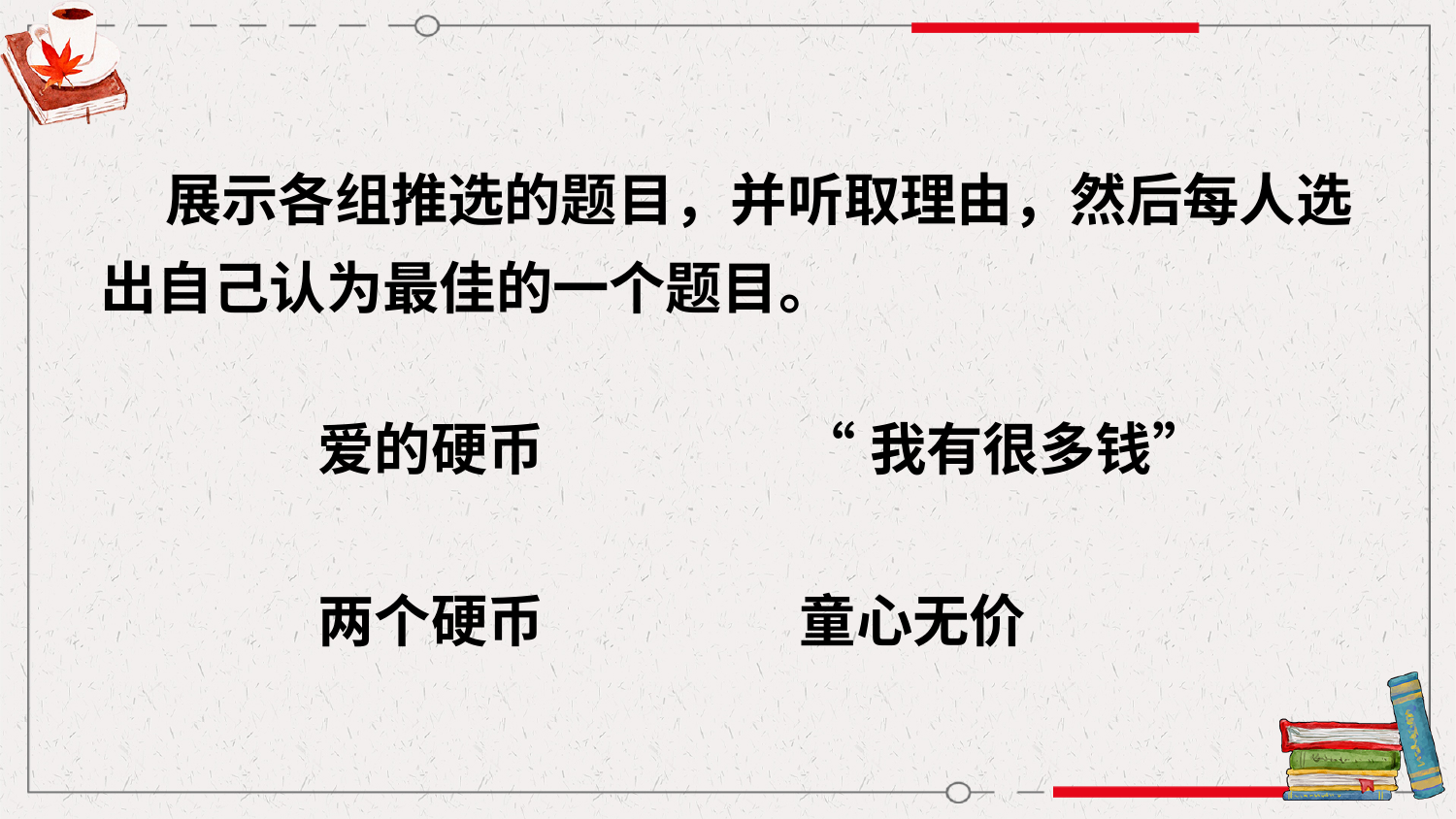

展示各组推选的题目，并听取理由，然后每人选出自己认为最佳的一个题目。
爱的硬币
“我有很多钱”
两个硬币
童心无价